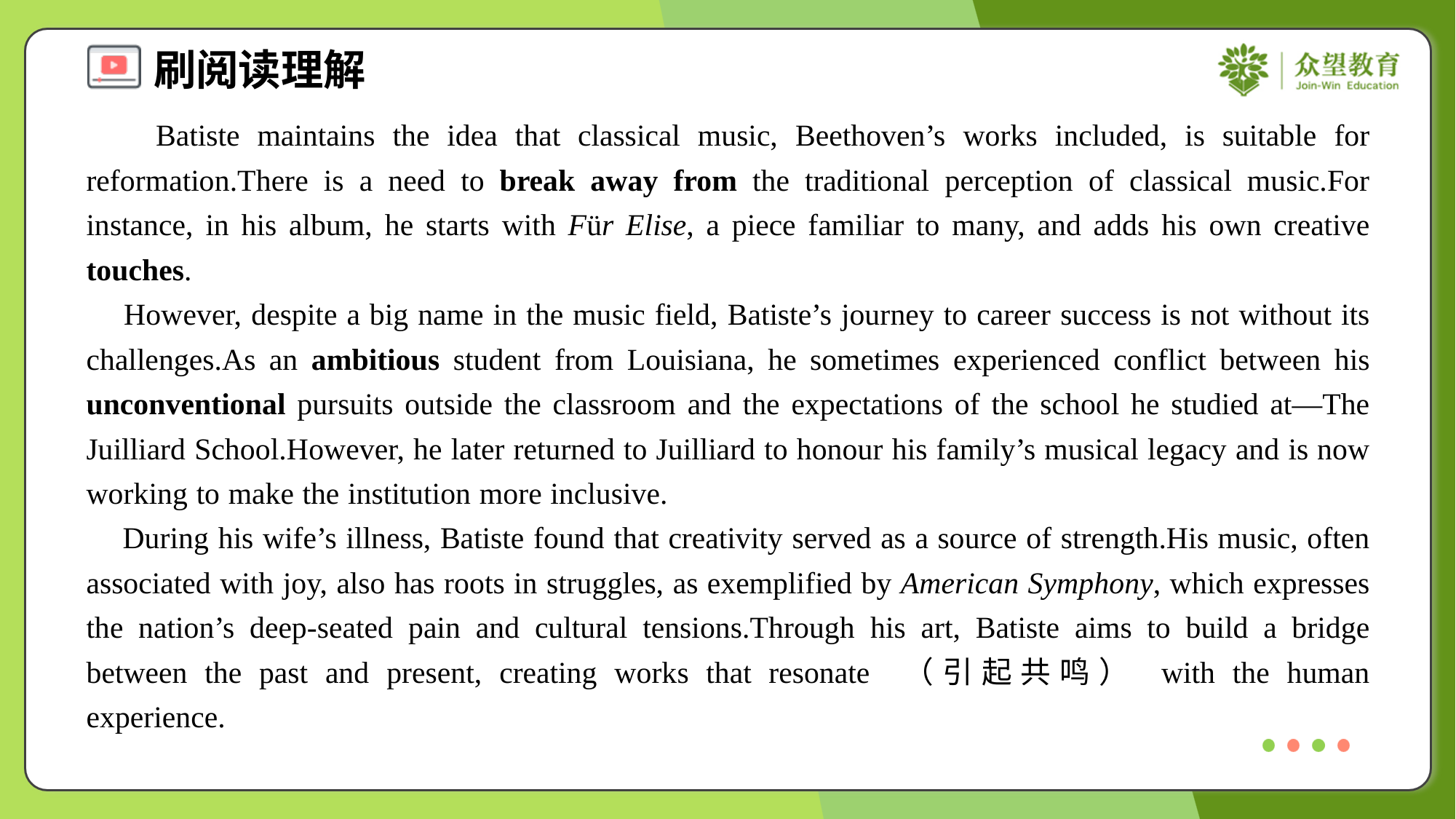

Batiste maintains the idea that classical music, Beethoven’s works included, is suitable for reformation.There is a need to break away from the traditional perception of classical music.For instance, in his album, he starts with Für Elise, a piece familiar to many, and adds his own creative touches.
    However, despite a big name in the music field, Batiste’s journey to career success is not without its challenges.As an ambitious student from Louisiana, he sometimes experienced conflict between his unconventional pursuits outside the classroom and the expectations of the school he studied at—The Juilliard School.However, he later returned to Juilliard to honour his family’s musical legacy and is now working to make the institution more inclusive.
    During his wife’s illness, Batiste found that creativity served as a source of strength.His music, often associated with joy, also has roots in struggles, as exemplified by American Symphony, which expresses the nation’s deep-seated pain and cultural tensions.Through his art, Batiste aims to build a bridge between the past and present, creating works that resonate （引起共鸣） with the human experience.#1.5